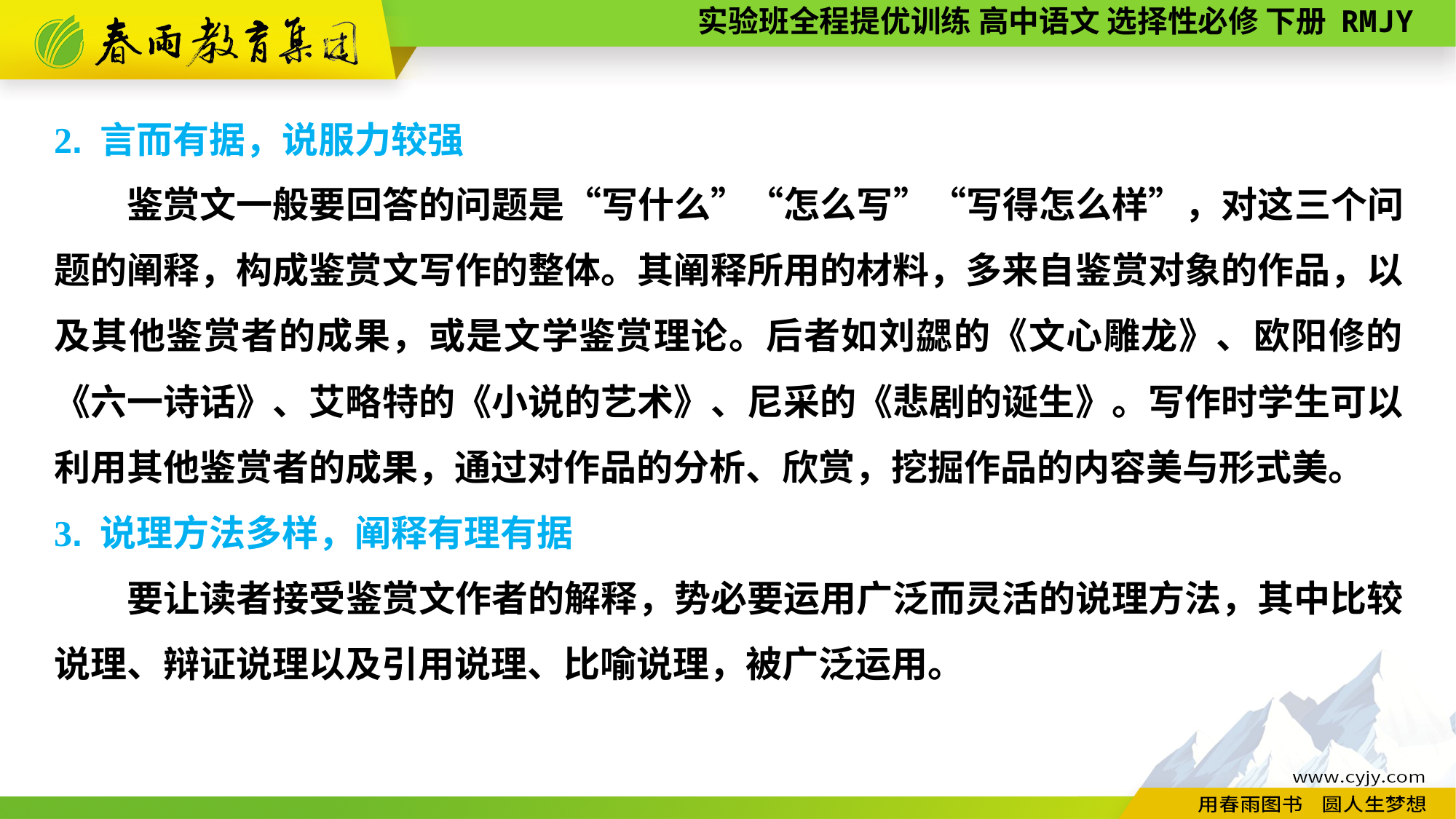

2. 言而有据，说服力较强
鉴赏文一般要回答的问题是“写什么”“怎么写”“写得怎么样”，对这三个问题的阐释，构成鉴赏文写作的整体。其阐释所用的材料，多来自鉴赏对象的作品，以及其他鉴赏者的成果，或是文学鉴赏理论。后者如刘勰的《文心雕龙》、欧阳修的《六一诗话》、艾略特的《小说的艺术》、尼采的《悲剧的诞生》。写作时学生可以利用其他鉴赏者的成果，通过对作品的分析、欣赏，挖掘作品的内容美与形式美。
3. 说理方法多样，阐释有理有据
要让读者接受鉴赏文作者的解释，势必要运用广泛而灵活的说理方法，其中比较说理、辩证说理以及引用说理、比喻说理，被广泛运用。